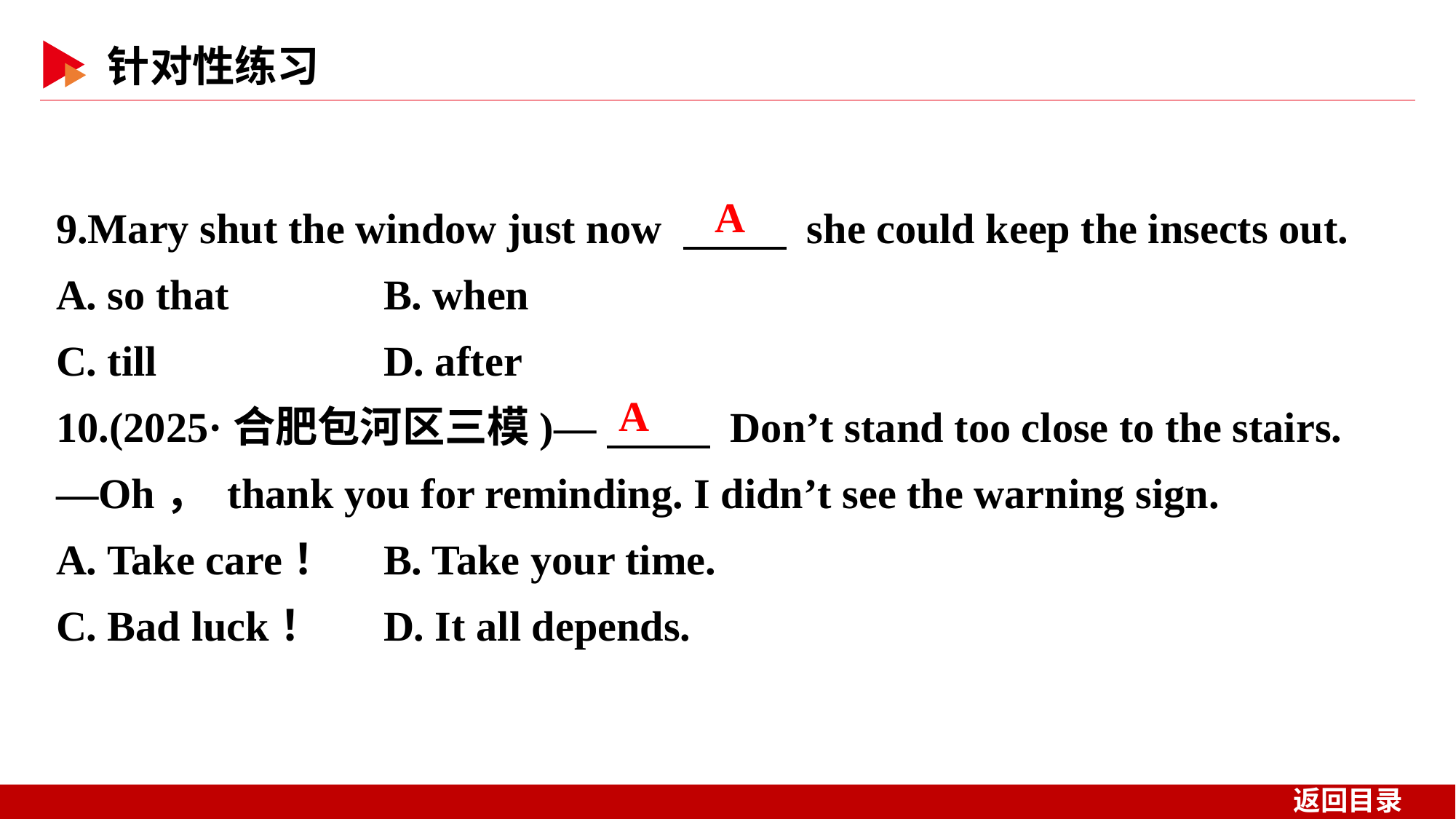

9.Mary shut the window just now 　  　 she could keep the insects out.
A. so that       	B. when
C. till                	D. after
10.(2025·合肥包河区三模)—　  　 Don’t stand too close to the stairs.
—Oh， thank you for reminding. I didn’t see the warning sign.
A. Take care！  	B. Take your time.
C. Bad luck！  	D. It all depends.
A
A